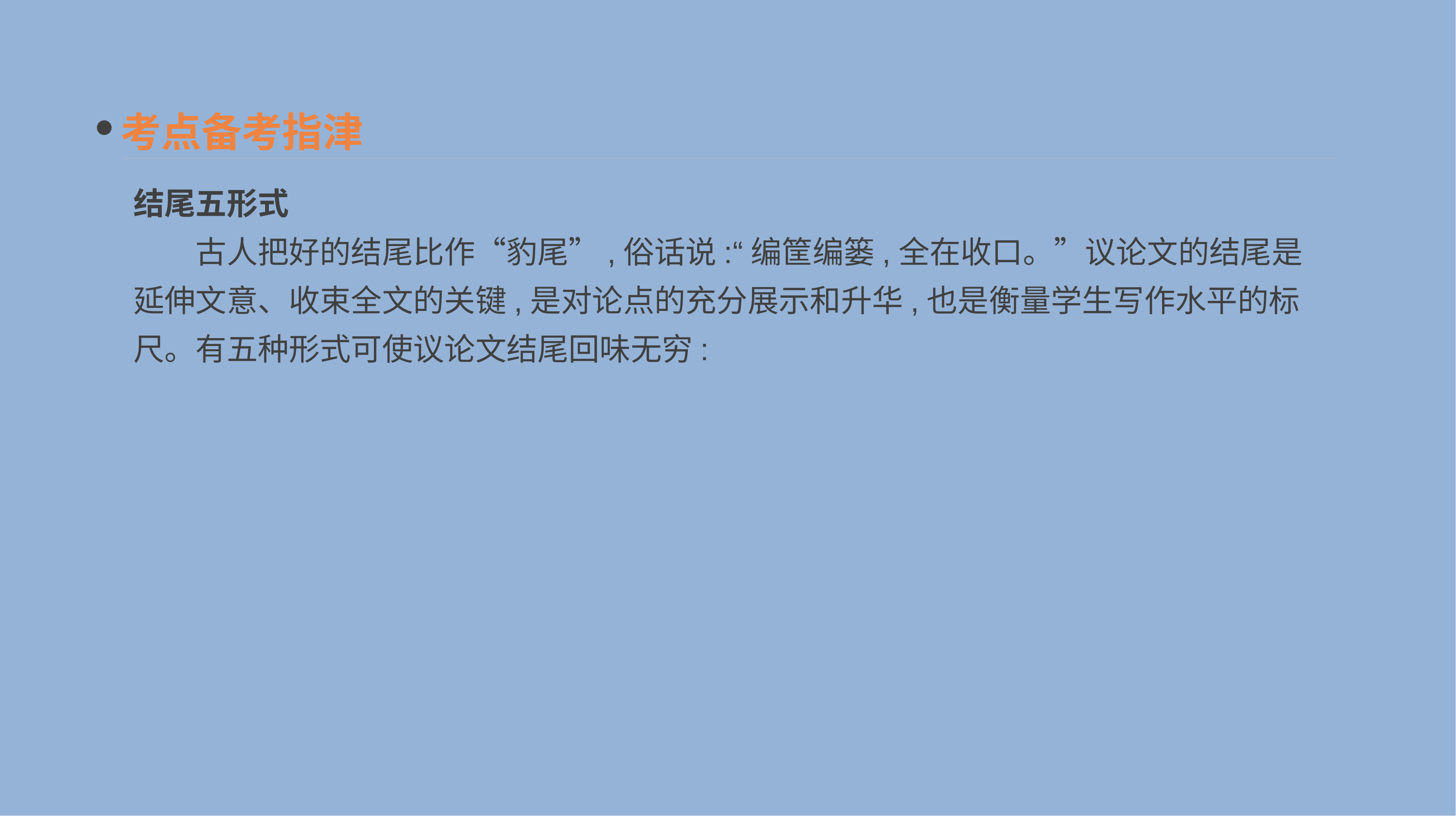

考点备考指津

结尾五形式
　　古人把好的结尾比作“豹尾”,俗话说:“编筐编篓,全在收口。”议论文的结尾是延伸文意、收束全文的关键,是对论点的充分展示和升华,也是衡量学生写作水平的标尺。有五种形式可使议论文结尾回味无穷: